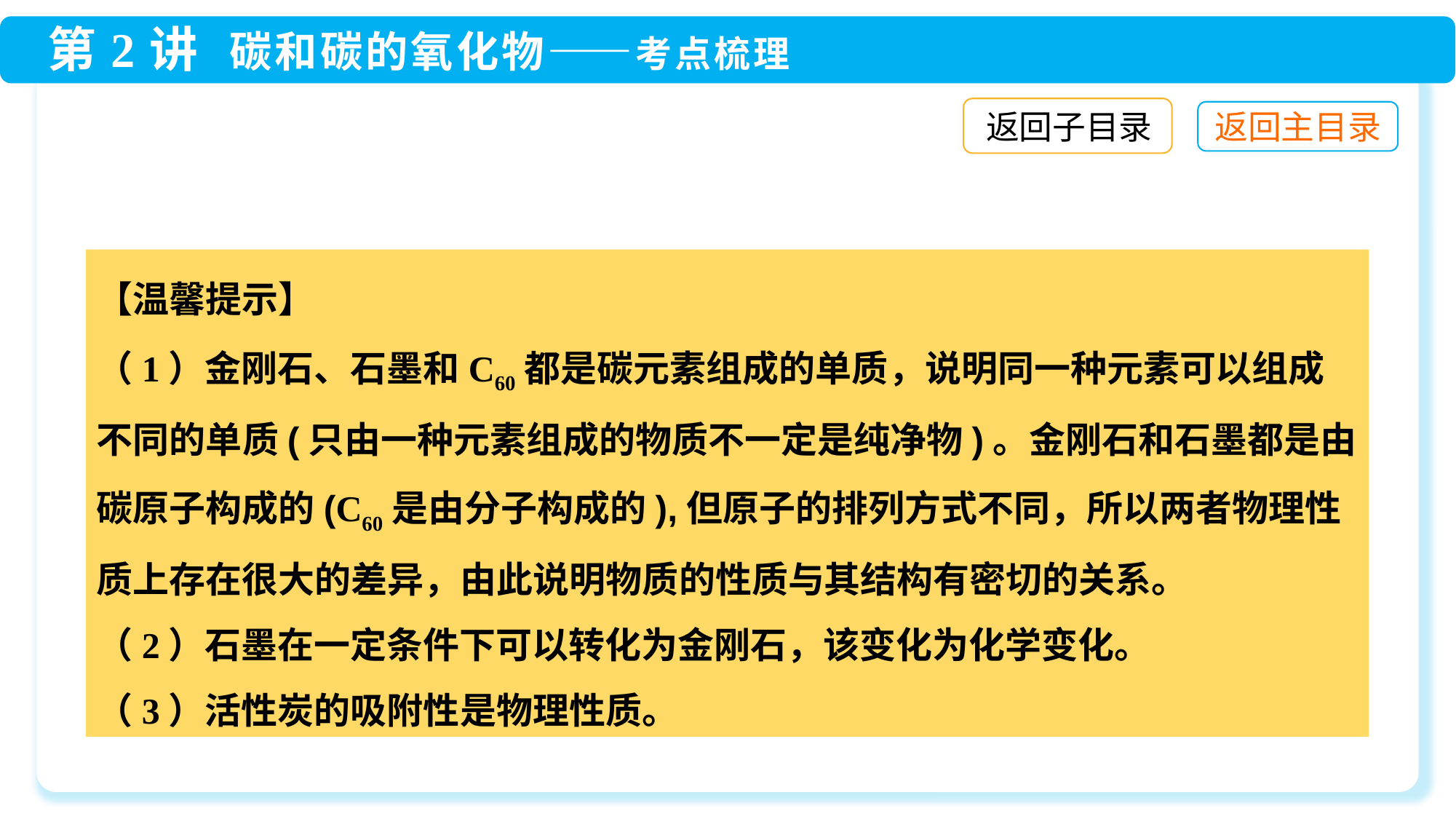

返回子目录
【温馨提示】
（1）金刚石、石墨和C60都是碳元素组成的单质，说明同一种元素可以组成不同的单质(只由一种元素组成的物质不一定是纯净物)。金刚石和石墨都是由碳原子构成的(C60是由分子构成的),但原子的排列方式不同，所以两者物理性质上存在很大的差异，由此说明物质的性质与其结构有密切的关系。
（2）石墨在一定条件下可以转化为金刚石，该变化为化学变化。
（3）活性炭的吸附性是物理性质。